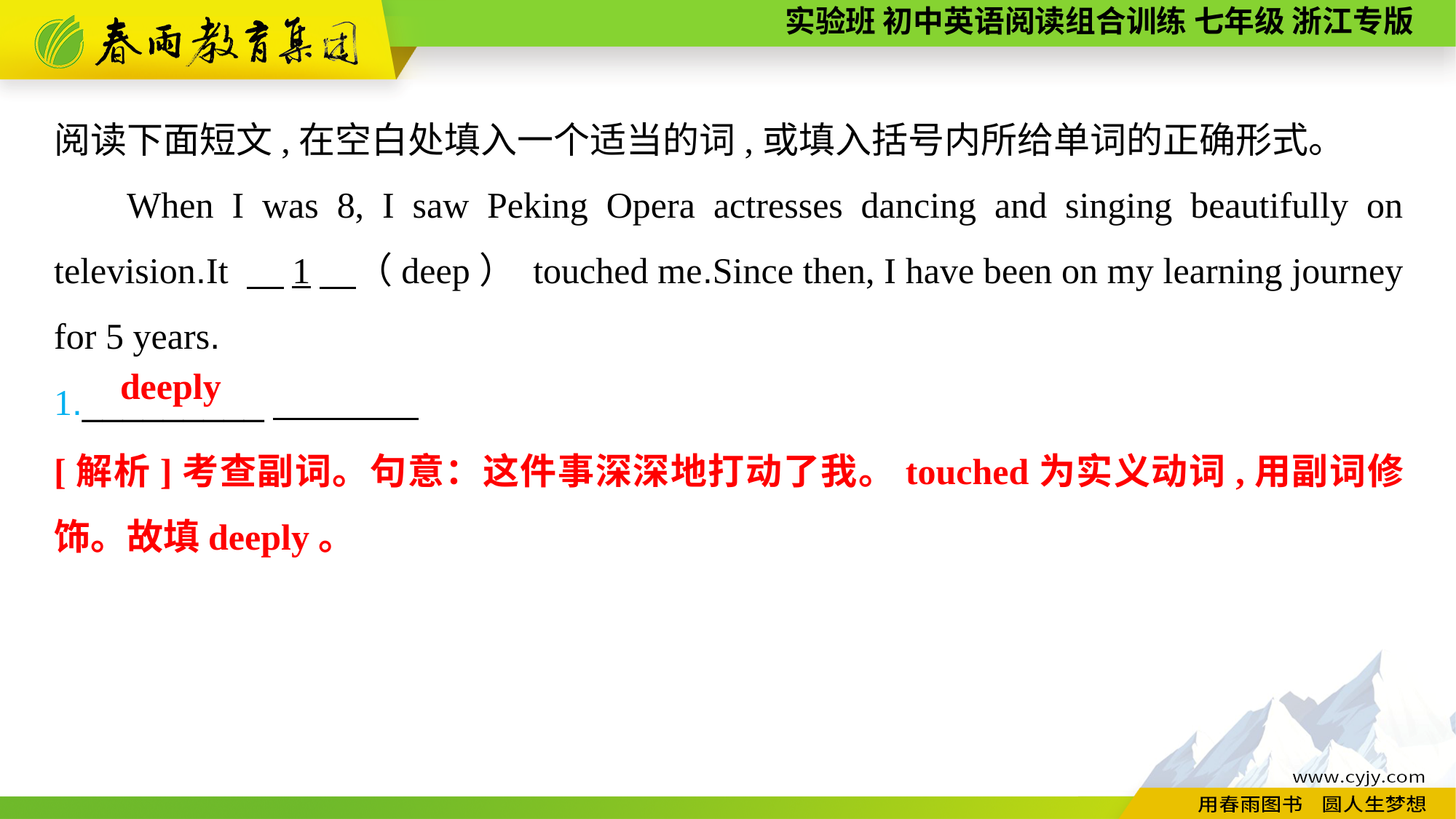

阅读下面短文,在空白处填入一个适当的词,或填入括号内所给单词的正确形式。
When I was 8, I saw Peking Opera actresses dancing and singing beautifully on television.It 　1　（deep） touched me.Since then, I have been on my learning journey for 5 years.
1._________
deeply
[解析]考查副词。句意：这件事深深地打动了我。touched为实义动词,用副词修饰。故填deeply。